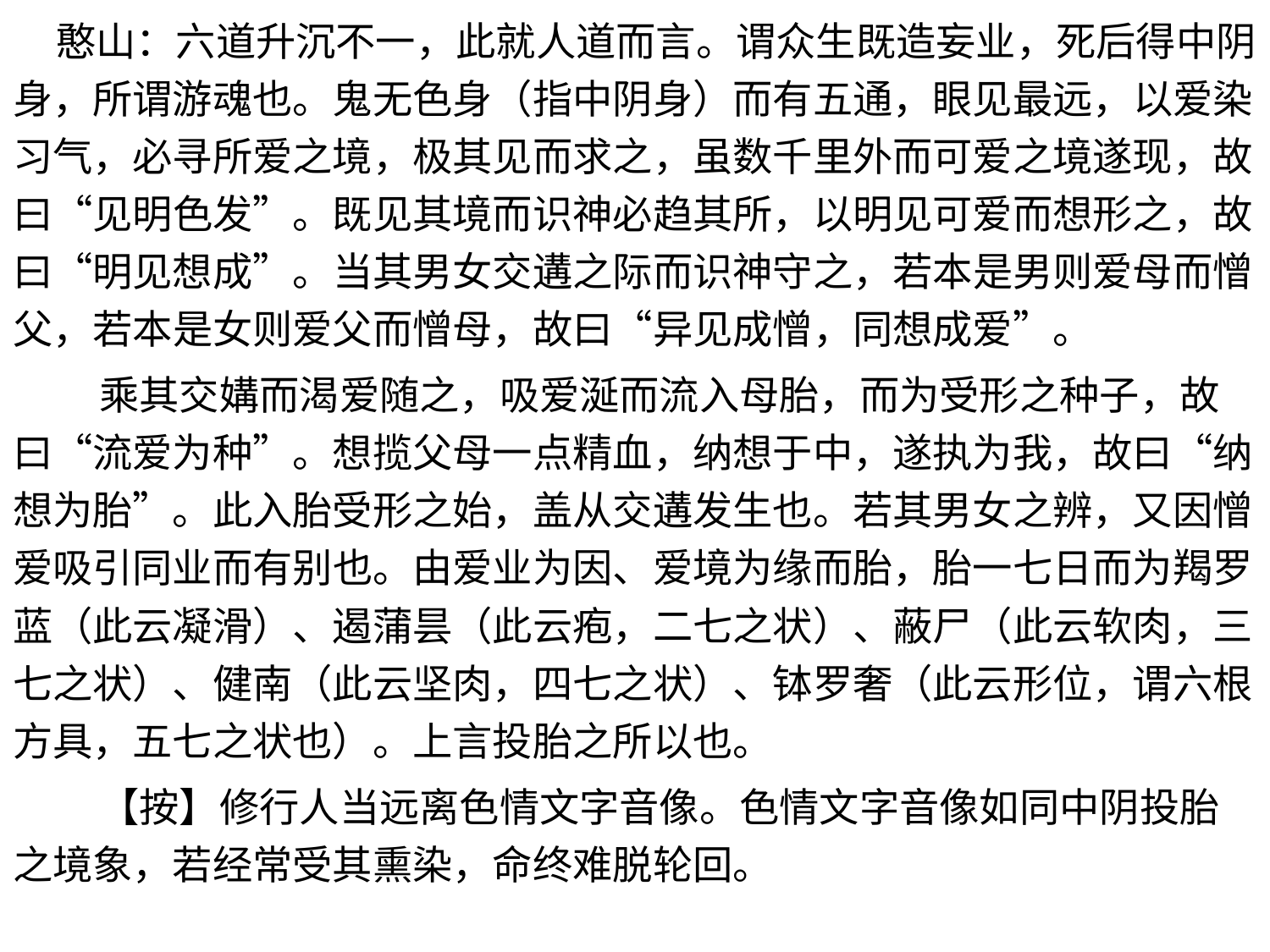

憨山：六道升沉不一，此就人道而言。谓众生既造妄业，死后得中阴身，所谓游魂也。鬼无色身（指中阴身）而有五通，眼见最远，以爱染习气，必寻所爱之境，极其见而求之，虽数千里外而可爱之境遂现，故曰“见明色发”。既见其境而识神必趋其所，以明见可爱而想形之，故曰“明见想成”。当其男女交遘之际而识神守之，若本是男则爱母而憎父，若本是女则爱父而憎母，故曰“异见成憎，同想成爱”。
         乘其交媾而渴爱随之，吸爱涎而流入母胎，而为受形之种子，故曰“流爱为种”。想揽父母一点精血，纳想于中，遂执为我，故曰“纳想为胎”。此入胎受形之始，盖从交遘发生也。若其男女之辨，又因憎爱吸引同业而有别也。由爱业为因、爱境为缘而胎，胎一七日而为羯罗蓝（此云凝滑）、遏蒲昙（此云疱，二七之状）、蔽尸（此云软肉，三七之状）、健南（此云坚肉，四七之状）、钵罗奢（此云形位，谓六根方具，五七之状也）。上言投胎之所以也。
         【按】修行人当远离色情文字音像。色情文字音像如同中阴投胎之境象，若经常受其熏染，命终难脱轮回。